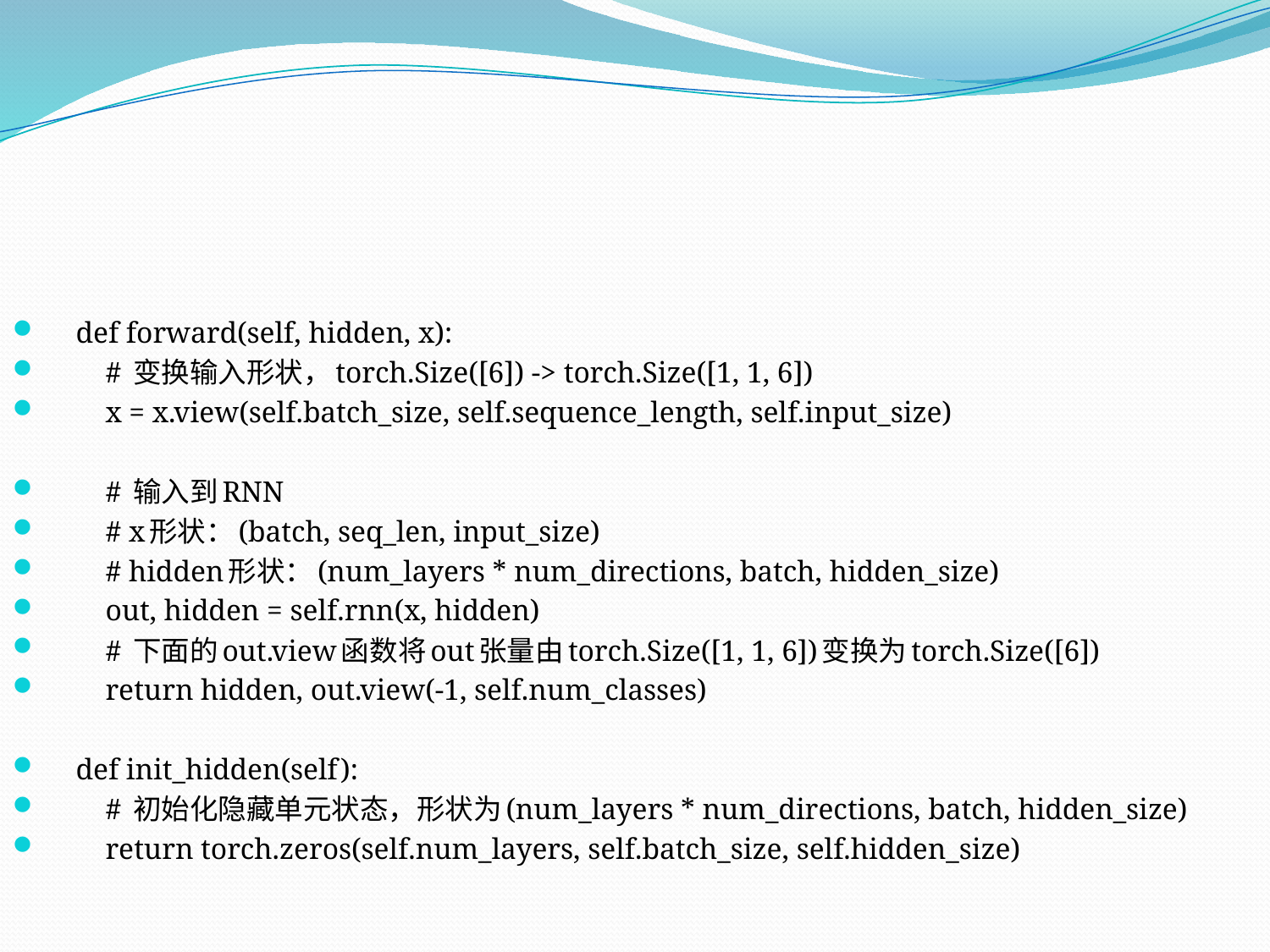

def forward(self, hidden, x):
        # 变换输入形状，torch.Size([6]) -> torch.Size([1, 1, 6])
        x = x.view(self.batch_size, self.sequence_length, self.input_size)

        # 输入到RNN
        # x形状：(batch, seq_len, input_size)
        # hidden形状：(num_layers * num_directions, batch, hidden_size)
        out, hidden = self.rnn(x, hidden)
        # 下面的out.view函数将out张量由torch.Size([1, 1, 6])变换为torch.Size([6])
        return hidden, out.view(-1, self.num_classes)

    def init_hidden(self):
        # 初始化隐藏单元状态，形状为(num_layers * num_directions, batch, hidden_size)
        return torch.zeros(self.num_layers, self.batch_size, self.hidden_size)